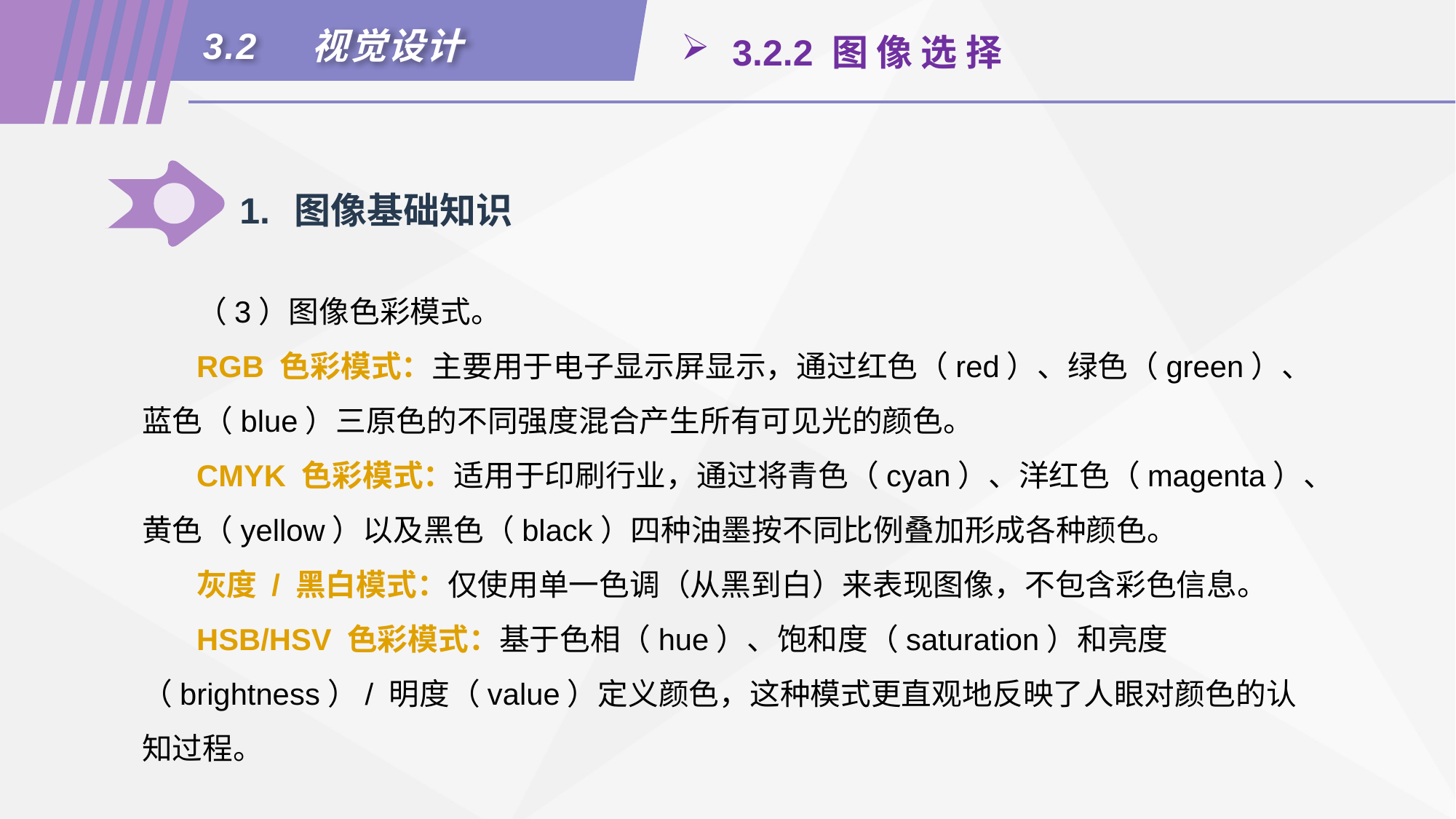

3.2	视觉设计
 3.2.2 图 像 选 择

1.	图像基础知识
（3）图像色彩模式。
RGB 色彩模式：主要用于电子显示屏显示，通过红色（red）、绿色（green）、蓝色（blue）三原色的不同强度混合产生所有可见光的颜色。
CMYK 色彩模式：适用于印刷行业，通过将青色（cyan）、洋红色（magenta）、黄色（yellow）以及黑色（black）四种油墨按不同比例叠加形成各种颜色。
灰度 / 黑白模式：仅使用单一色调（从黑到白）来表现图像，不包含彩色信息。
HSB/HSV 色彩模式：基于色相（hue）、饱和度（saturation）和亮度（brightness）/ 明度（value）定义颜色，这种模式更直观地反映了人眼对颜色的认知过程。